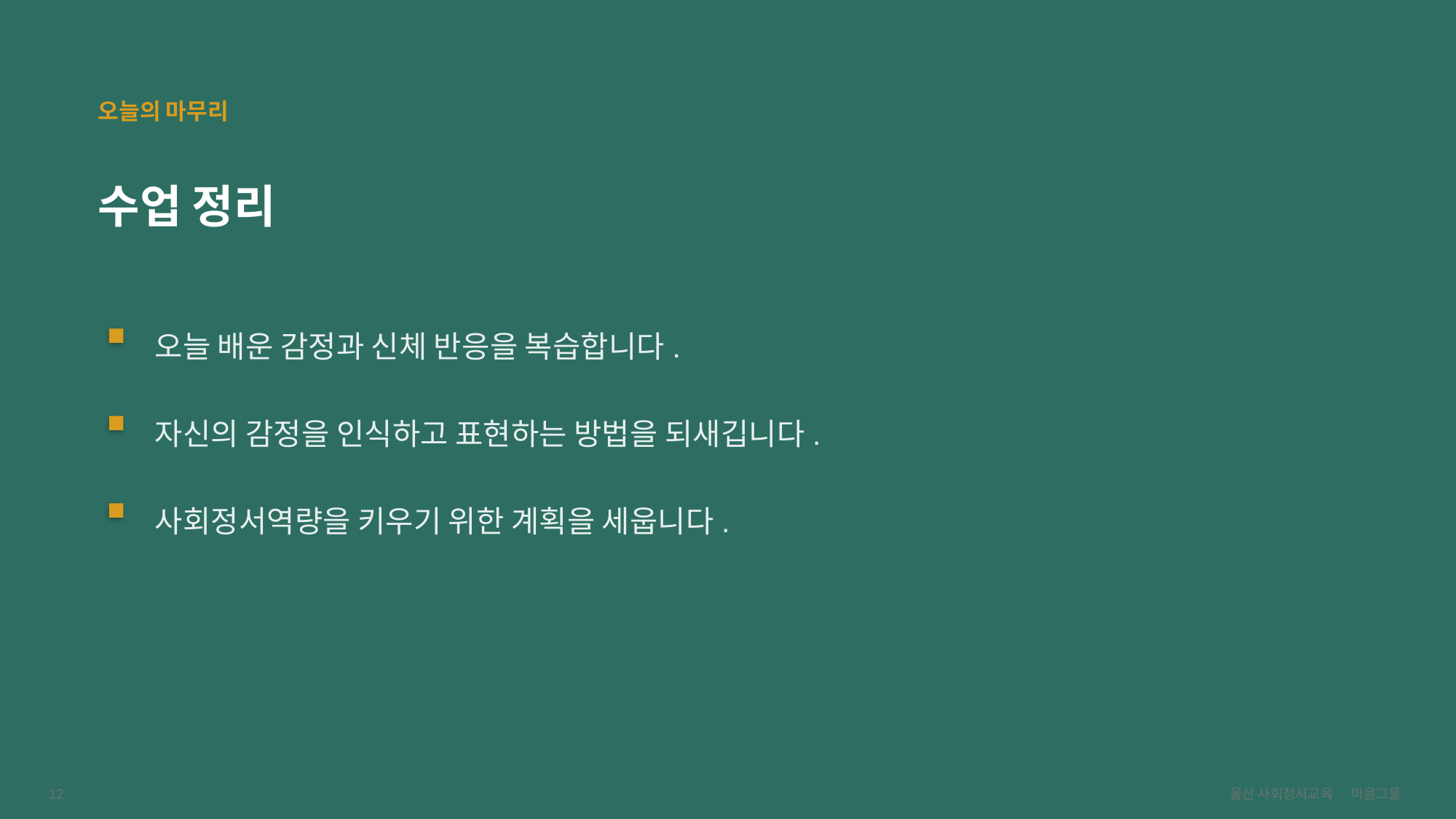

오늘의 마무리
수업 정리
오늘 배운 감정과 신체 반응을 복습합니다.

자신의 감정을 인식하고 표현하는 방법을 되새깁니다.

사회정서역량을 키우기 위한 계획을 세웁니다.

12
울산 사회정서교육 · 마음그물